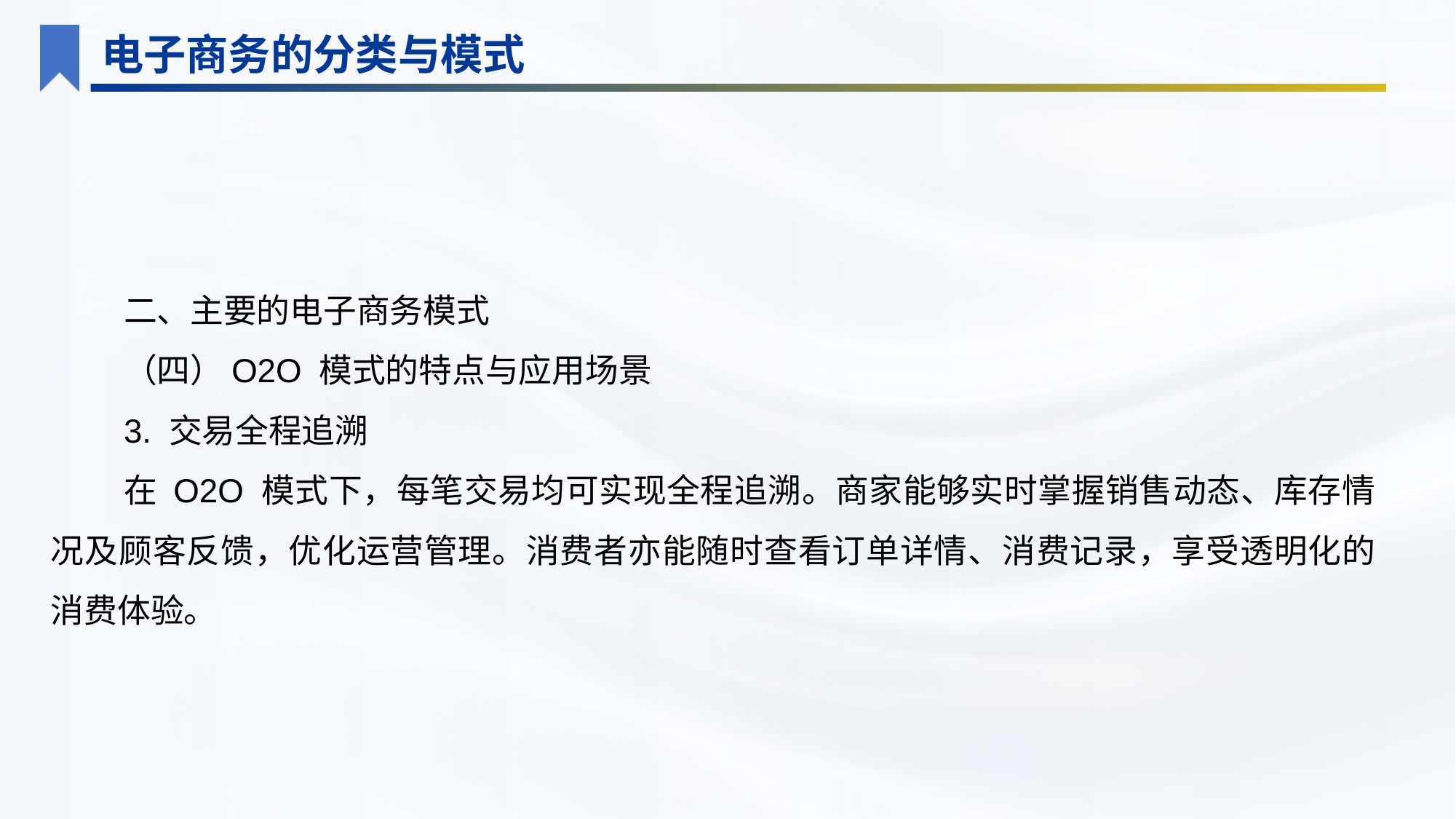

电子商务的分类与模式
二、主要的电子商务模式
（四）O2O 模式的特点与应用场景
3. 交易全程追溯
在 O2O 模式下，每笔交易均可实现全程追溯。商家能够实时掌握销售动态、库存情况及顾客反馈，优化运营管理。消费者亦能随时查看订单详情、消费记录，享受透明化的消费体验。